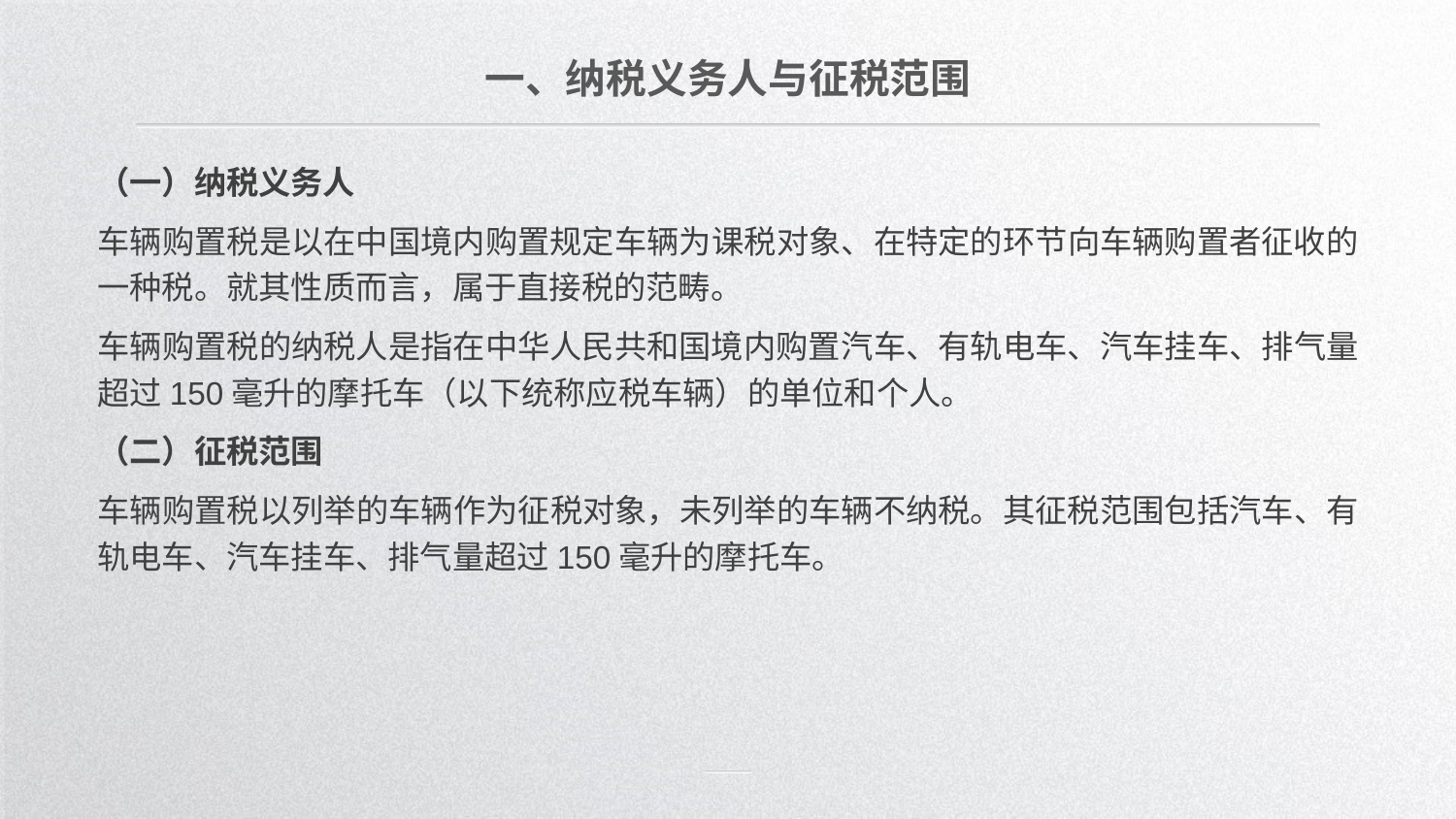

一、纳税义务人与征税范围
（一）纳税义务人
车辆购置税是以在中国境内购置规定车辆为课税对象、在特定的环节向车辆购置者征收的一种税。就其性质而言，属于直接税的范畴。
车辆购置税的纳税人是指在中华人民共和国境内购置汽车、有轨电车、汽车挂车、排气量超过150毫升的摩托车（以下统称应税车辆）的单位和个人。
（二）征税范围
车辆购置税以列举的车辆作为征税对象，未列举的车辆不纳税。其征税范围包括汽车、有轨电车、汽车挂车、排气量超过150毫升的摩托车。